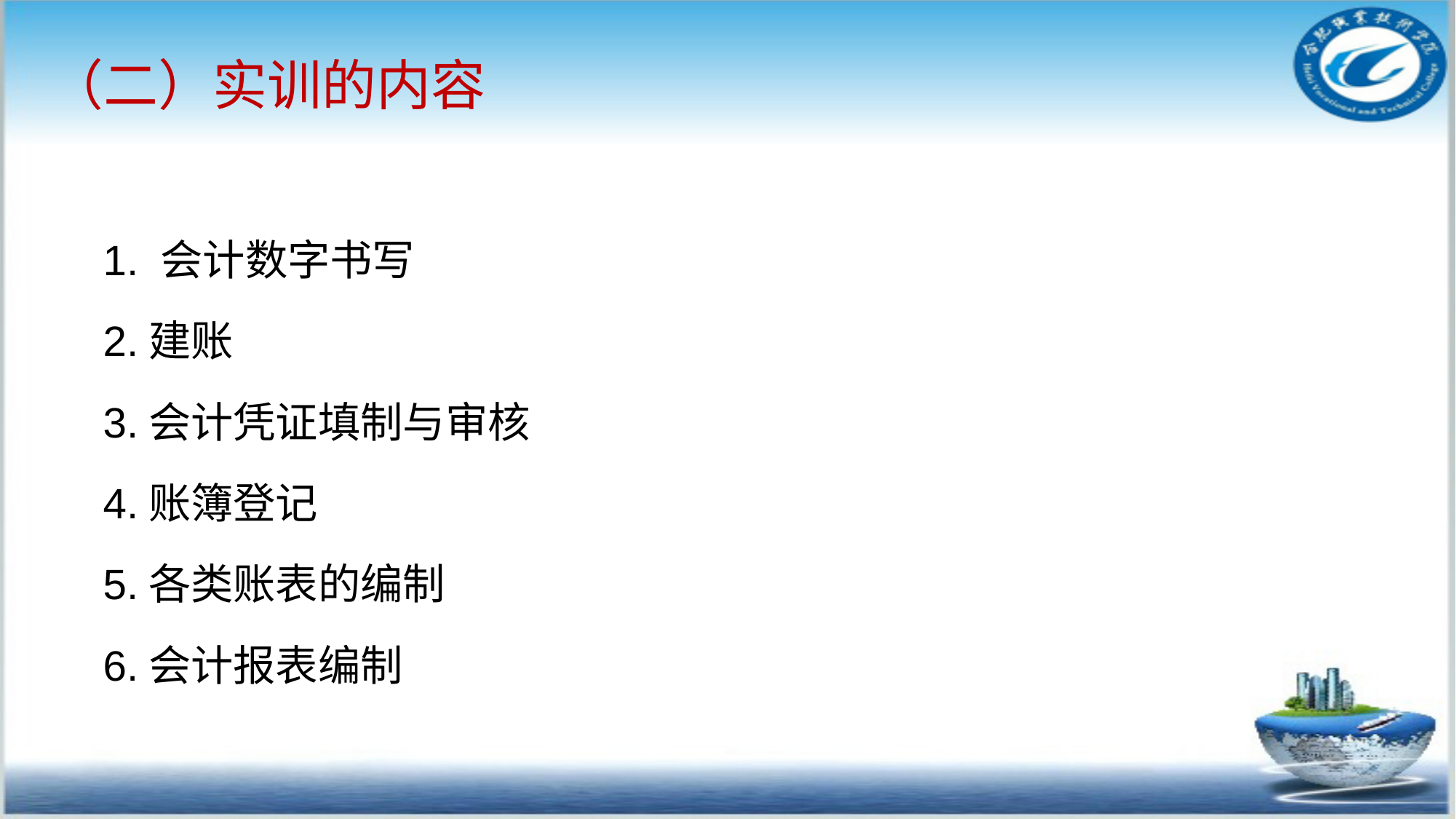

# （二）实训的内容
1. 会计数字书写
2.建账
3.会计凭证填制与审核
4.账簿登记
5.各类账表的编制
6.会计报表编制